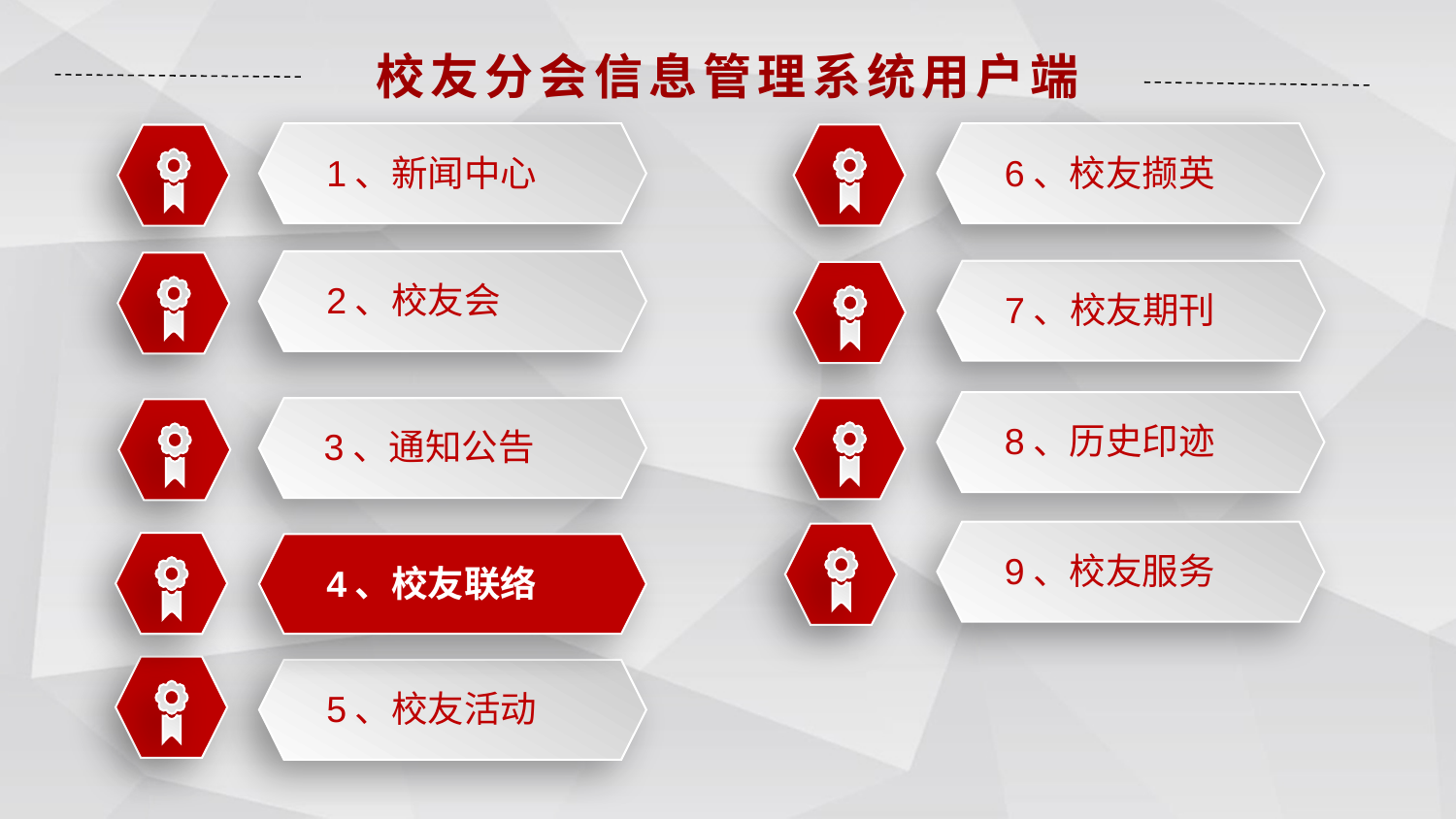

校友分会信息管理系统用户端

1、新闻中心

6、校友撷英

2、校友会

7、校友期刊

8、历史印迹

3、通知公告

9、校友服务

4、校友联络

5、校友活动